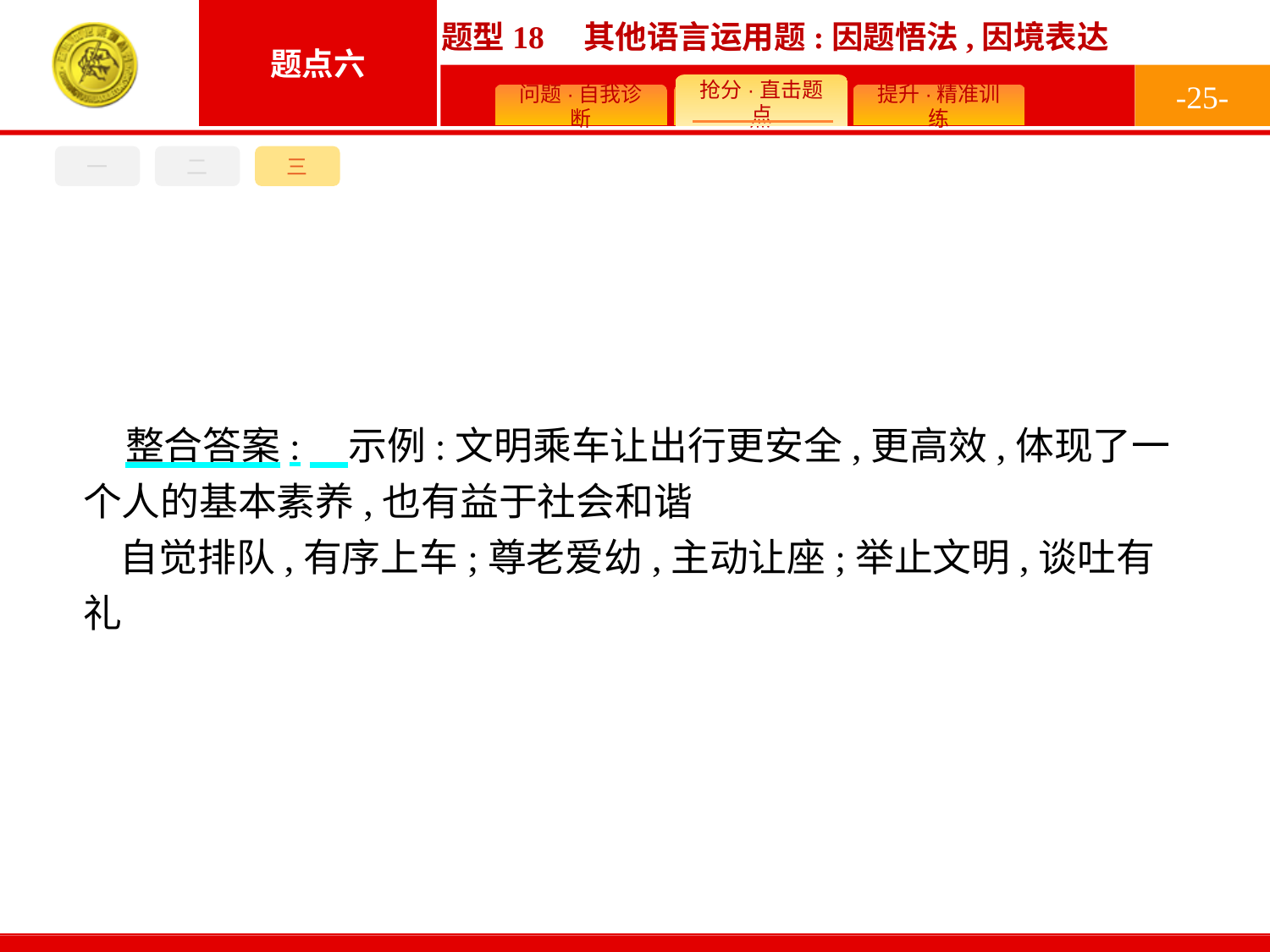

-25-
一
二
三
整合答案:　示例:文明乘车让出行更安全,更高效,体现了一个人的基本素养,也有益于社会和谐
自觉排队,有序上车;尊老爱幼,主动让座;举止文明,谈吐有礼